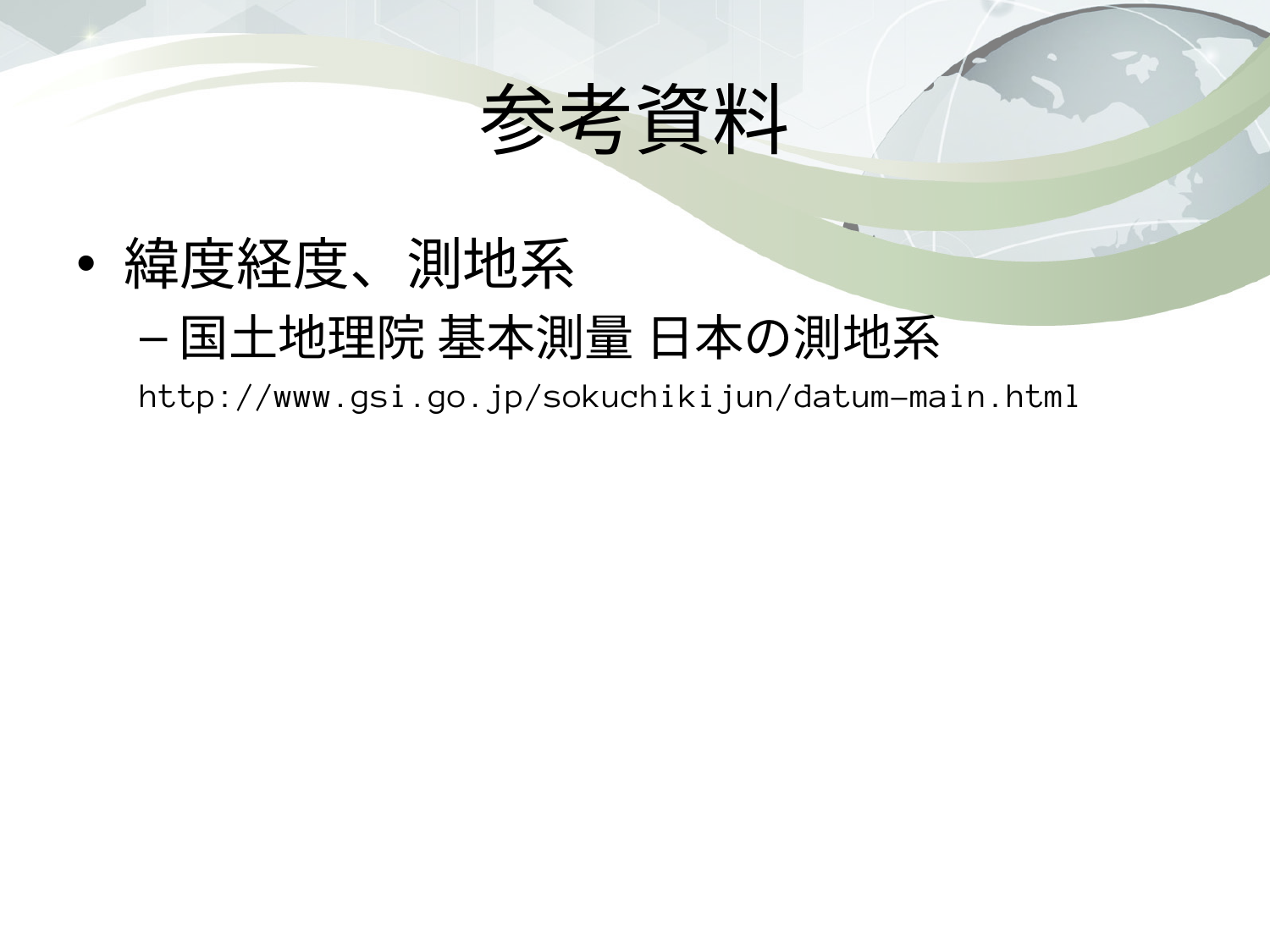

# 参考資料
緯度経度、測地系
国土地理院 基本測量 日本の測地系
http://www.gsi.go.jp/sokuchikijun/datum-main.html